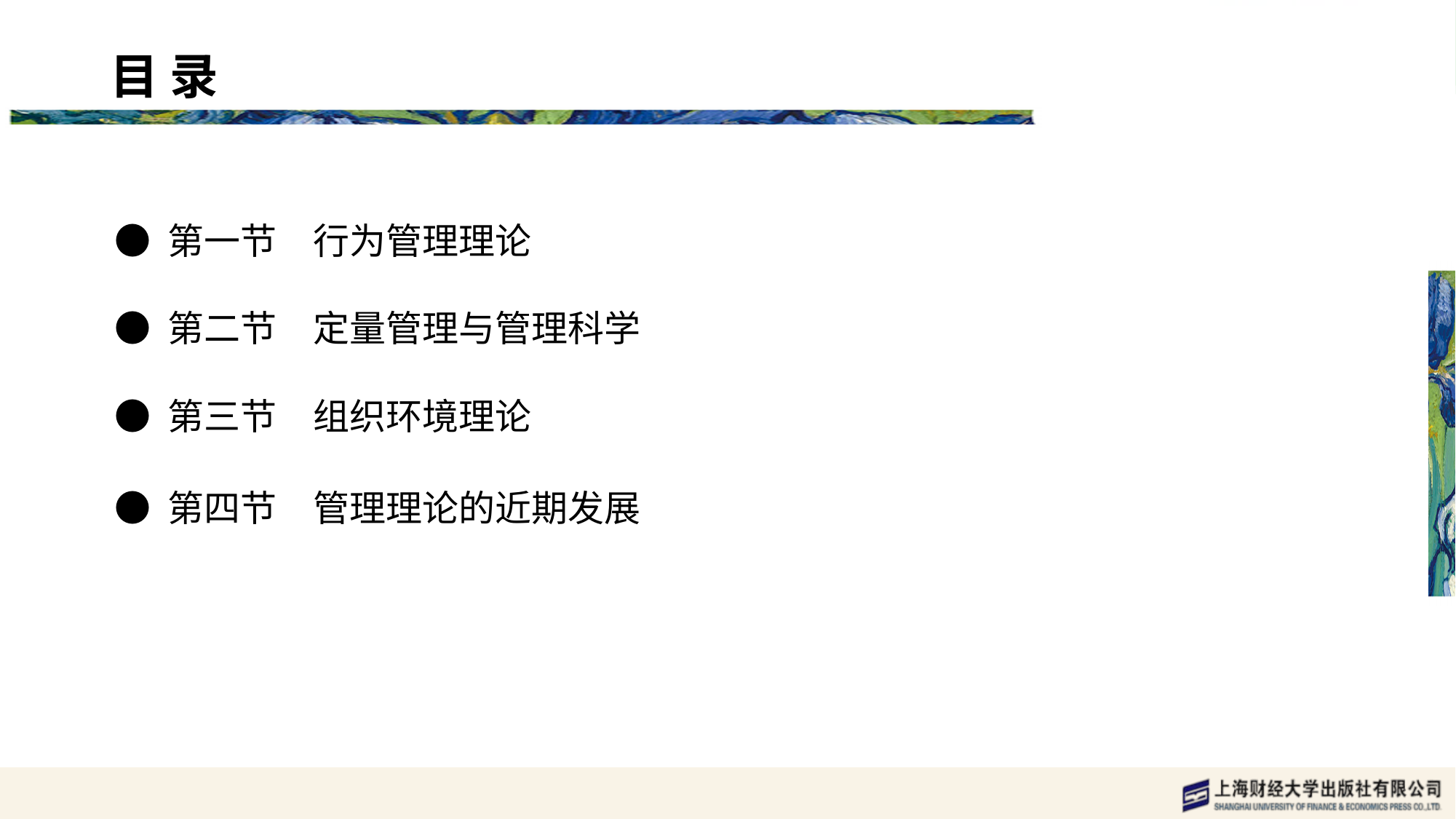

目 录  content
● 第一节　行为管理理论
● 第二节　定量管理与管理科学
● 第三节　组织环境理论
● 第四节　管理理论的近期发展